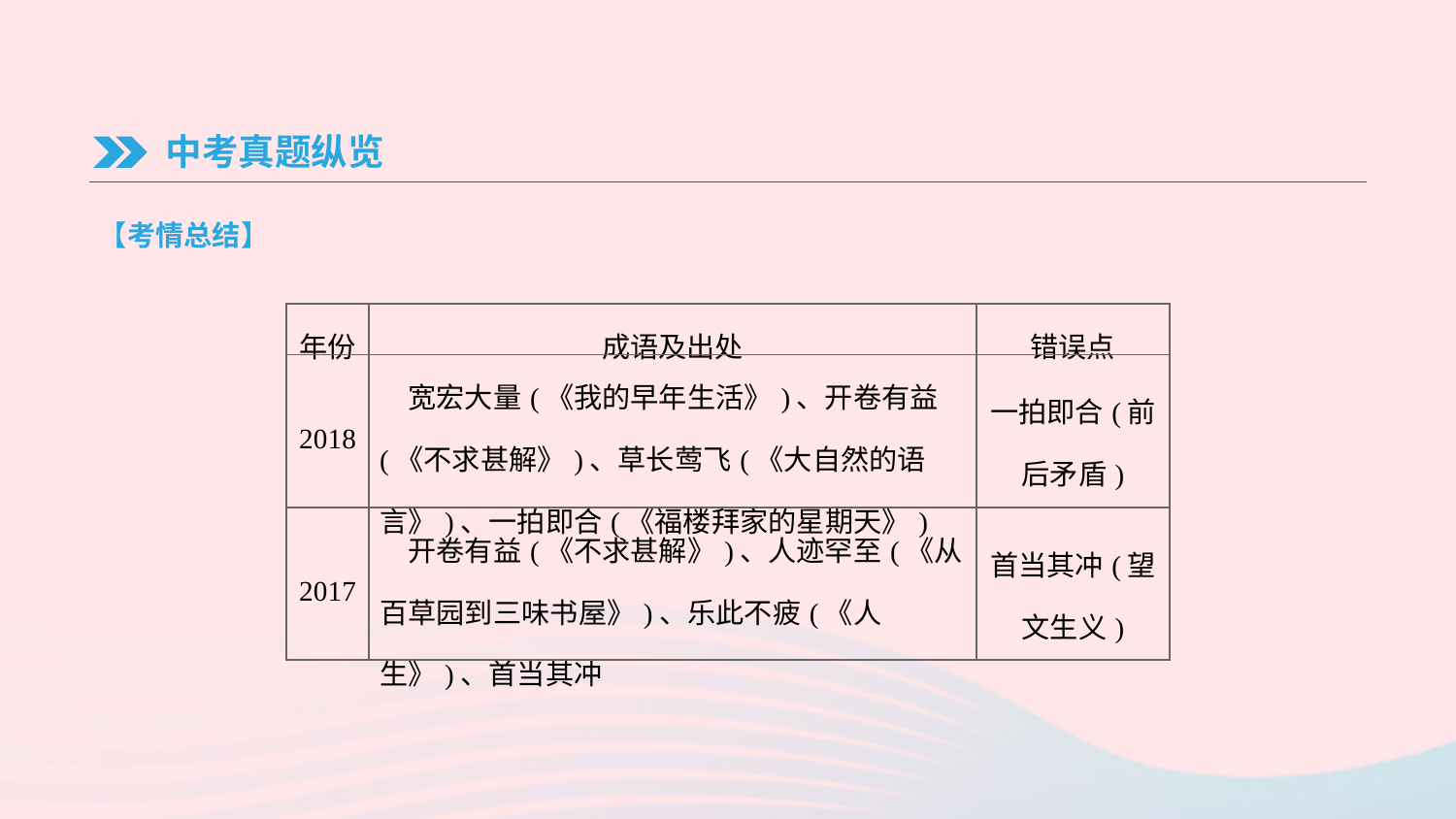

中考真题纵览

【考情总结】
| 年份 | 成语及出处 | 错误点 |
| --- | --- | --- |
| 2018 | 宽宏大量(《我的早年生活》)、开卷有益(《不求甚解》)、草长莺飞(《大自然的语言》)、一拍即合(《福楼拜家的星期天》) | 一拍即合(前后矛盾) |
| 2017 | 开卷有益(《不求甚解》)、人迹罕至(《从百草园到三味书屋》)、乐此不疲(《人生》)、首当其冲 | 首当其冲(望文生义) |